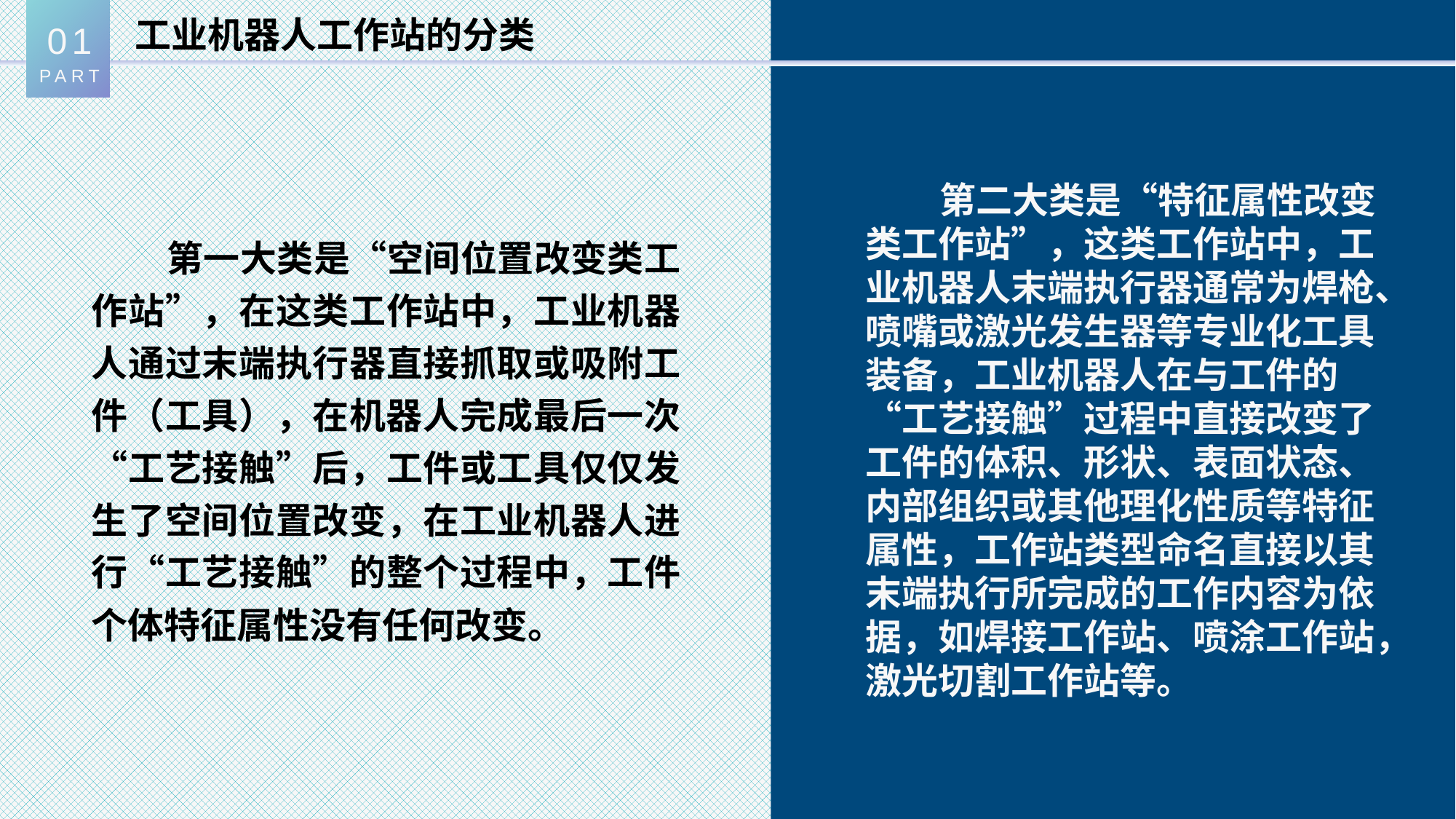

01
PART
工业机器人工作站的分类

        第二大类是“特征属性改变类工作站”，这类工作站中，工业机器人末端执行器通常为焊枪、喷嘴或激光发生器等专业化工具装备，工业机器人在与工件的“工艺接触”过程中直接改变了工件的体积、形状、表面状态、内部组织或其他理化性质等特征属性，工作站类型命名直接以其末端执行所完成的工作内容为依据，如焊接工作站、喷涂工作站，激光切割工作站等。
    第一大类是“空间位置改变类工作站”，在这类工作站中，工业机器人通过末端执行器直接抓取或吸附工件（工具），在机器人完成最后一次“工艺接触”后，工件或工具仅仅发生了空间位置改变，在工业机器人进行“工艺接触”的整个过程中，工件个体特征属性没有任何改变。